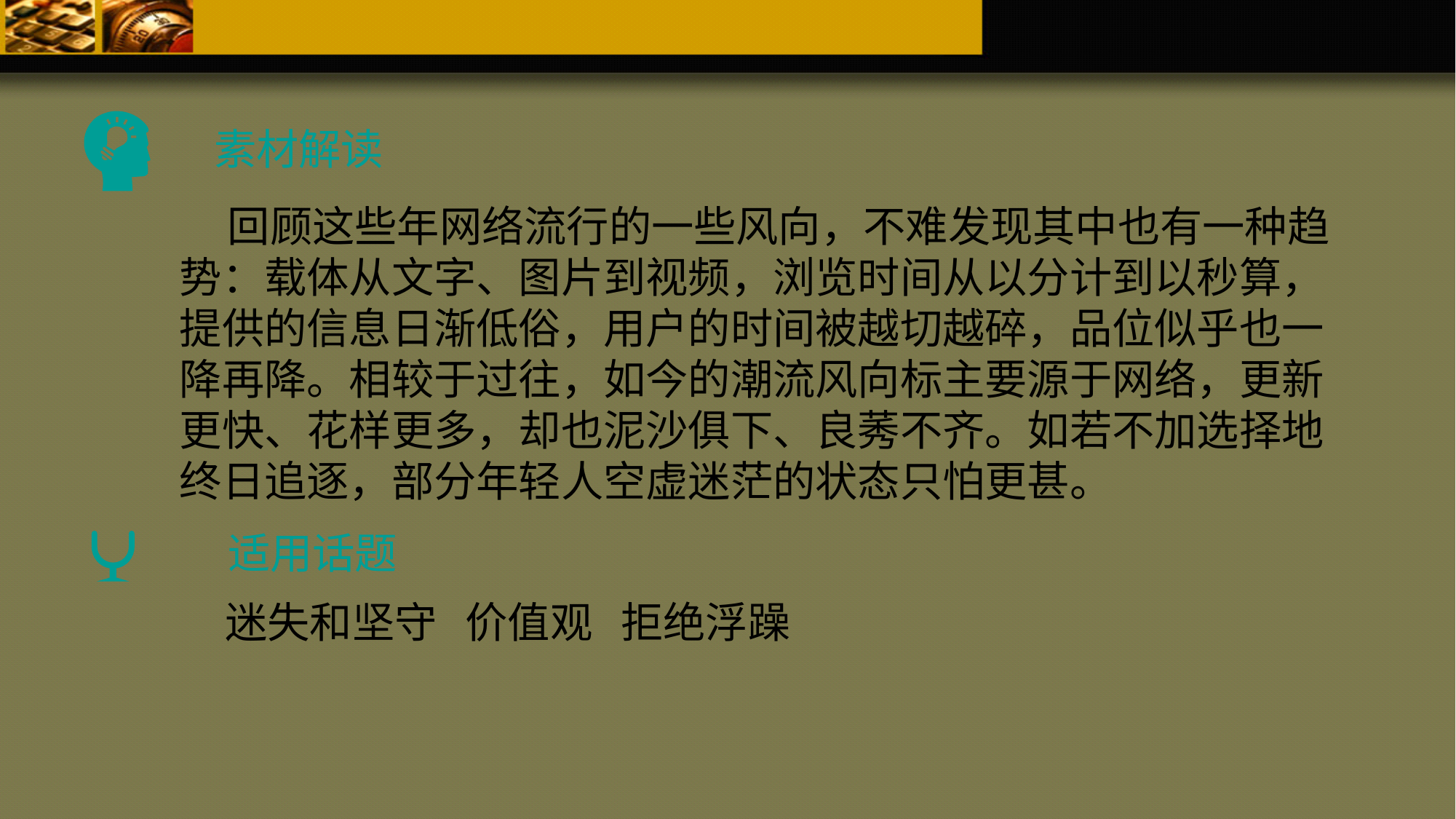

素材解读
    回顾这些年网络流行的一些风向，不难发现其中也有一种趋势：载体从文字、图片到视频，浏览时间从以分计到以秒算，提供的信息日渐低俗，用户的时间被越切越碎，品位似乎也一降再降。相较于过往，如今的潮流风向标主要源于网络，更新更快、花样更多，却也泥沙俱下、良莠不齐。如若不加选择地终日追逐，部分年轻人空虚迷茫的状态只怕更甚。
适用话题

 迷失和坚守   价值观   拒绝浮躁